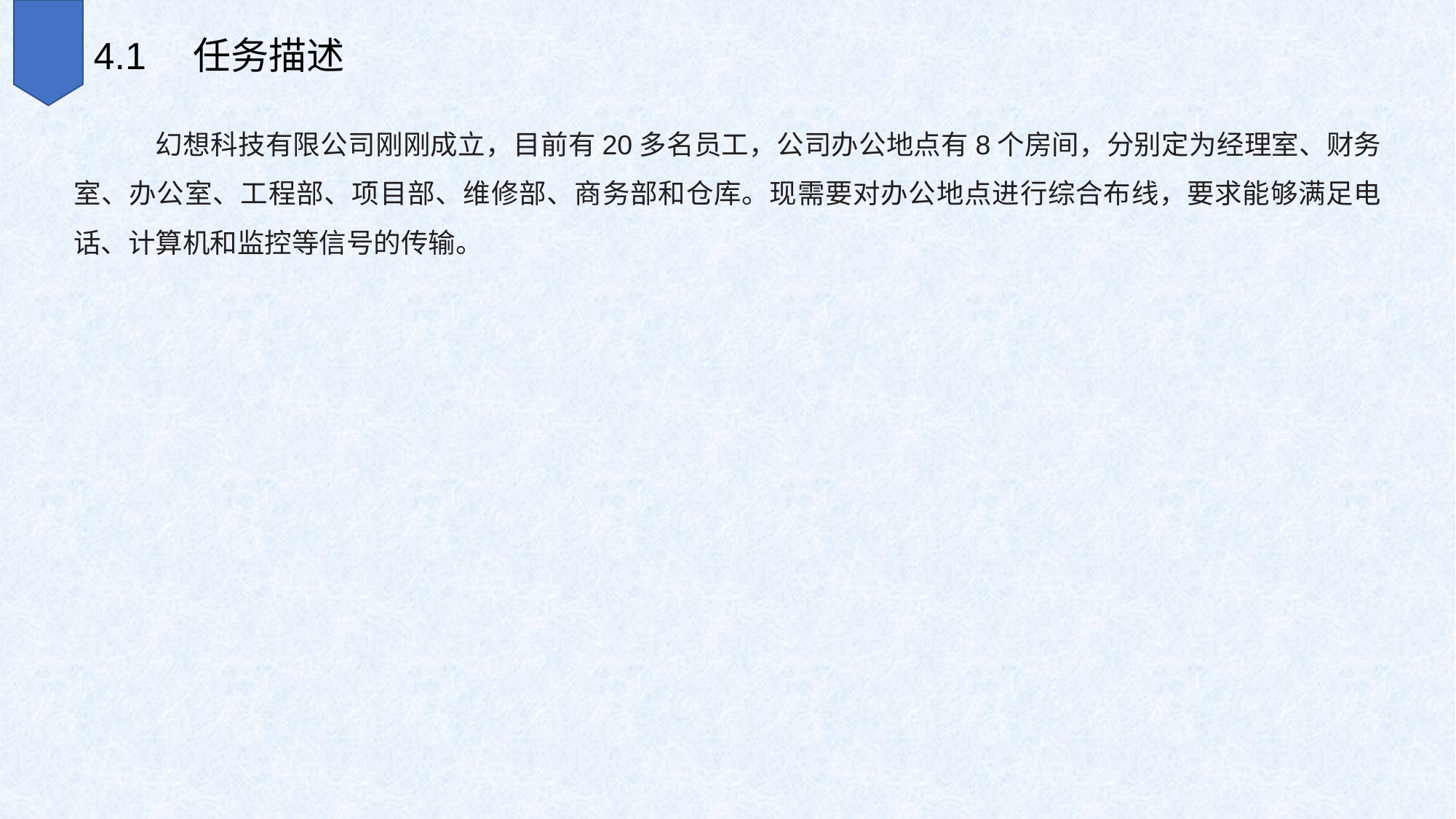

4.1　任务描述
　幻想科技有限公司刚刚成立，目前有20多名员工，公司办公地点有8个房间，分别定为经理室、财务室、办公室、工程部、项目部、维修部、商务部和仓库。现需要对办公地点进行综合布线，要求能够满足电话、计算机和监控等信号的传输。